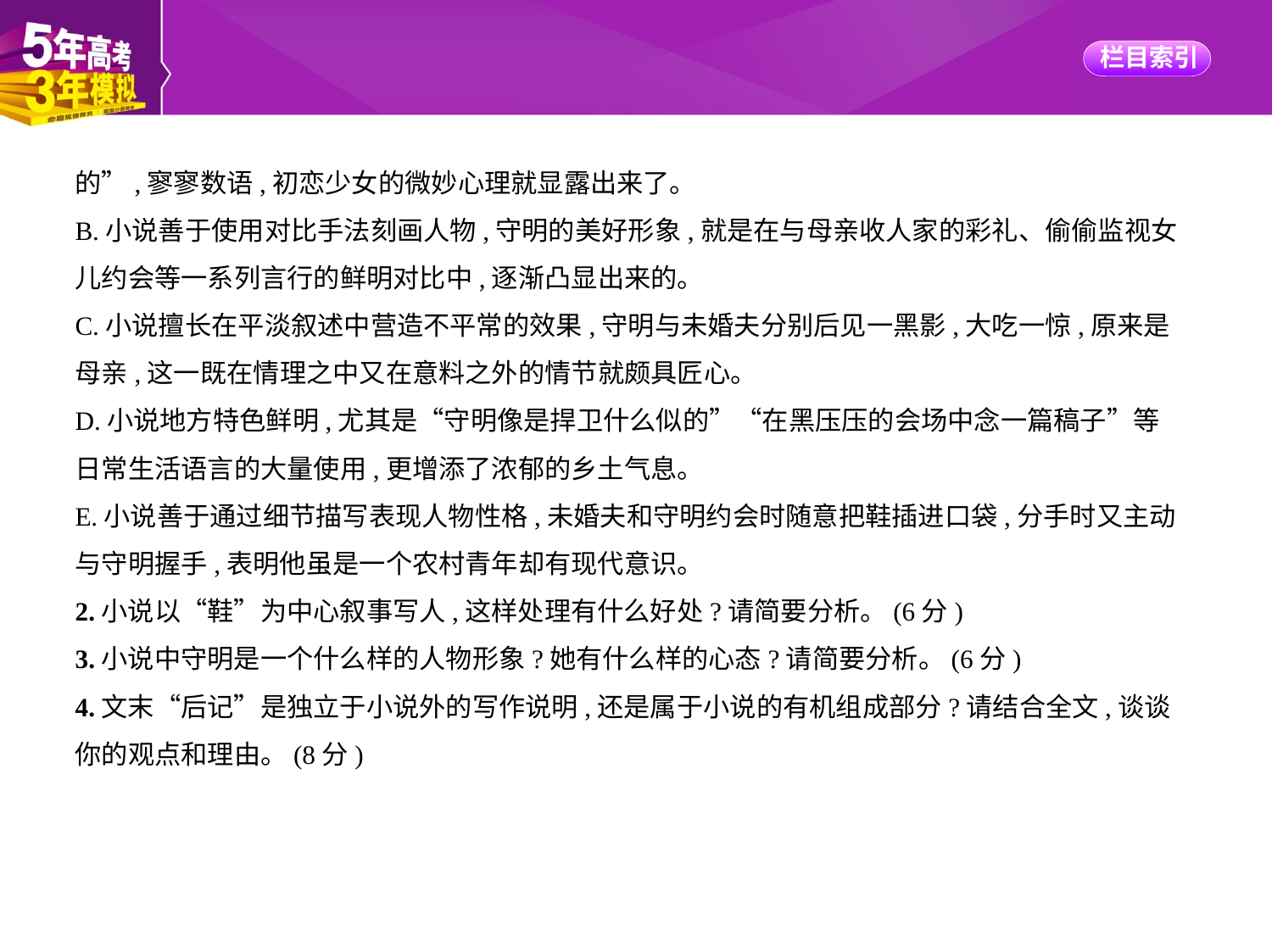

的”,寥寥数语,初恋少女的微妙心理就显露出来了。
B.小说善于使用对比手法刻画人物,守明的美好形象,就是在与母亲收人家的彩礼、偷偷监视女
儿约会等一系列言行的鲜明对比中,逐渐凸显出来的。
C.小说擅长在平淡叙述中营造不平常的效果,守明与未婚夫分别后见一黑影,大吃一惊,原来是
母亲,这一既在情理之中又在意料之外的情节就颇具匠心。
D.小说地方特色鲜明,尤其是“守明像是捍卫什么似的”“在黑压压的会场中念一篇稿子”等
日常生活语言的大量使用,更增添了浓郁的乡土气息。
E.小说善于通过细节描写表现人物性格,未婚夫和守明约会时随意把鞋插进口袋,分手时又主动
与守明握手,表明他虽是一个农村青年却有现代意识。
2.小说以“鞋”为中心叙事写人,这样处理有什么好处?请简要分析。(6分)
3.小说中守明是一个什么样的人物形象?她有什么样的心态?请简要分析。(6分)
4.文末“后记”是独立于小说外的写作说明,还是属于小说的有机组成部分?请结合全文,谈谈
你的观点和理由。(8分)